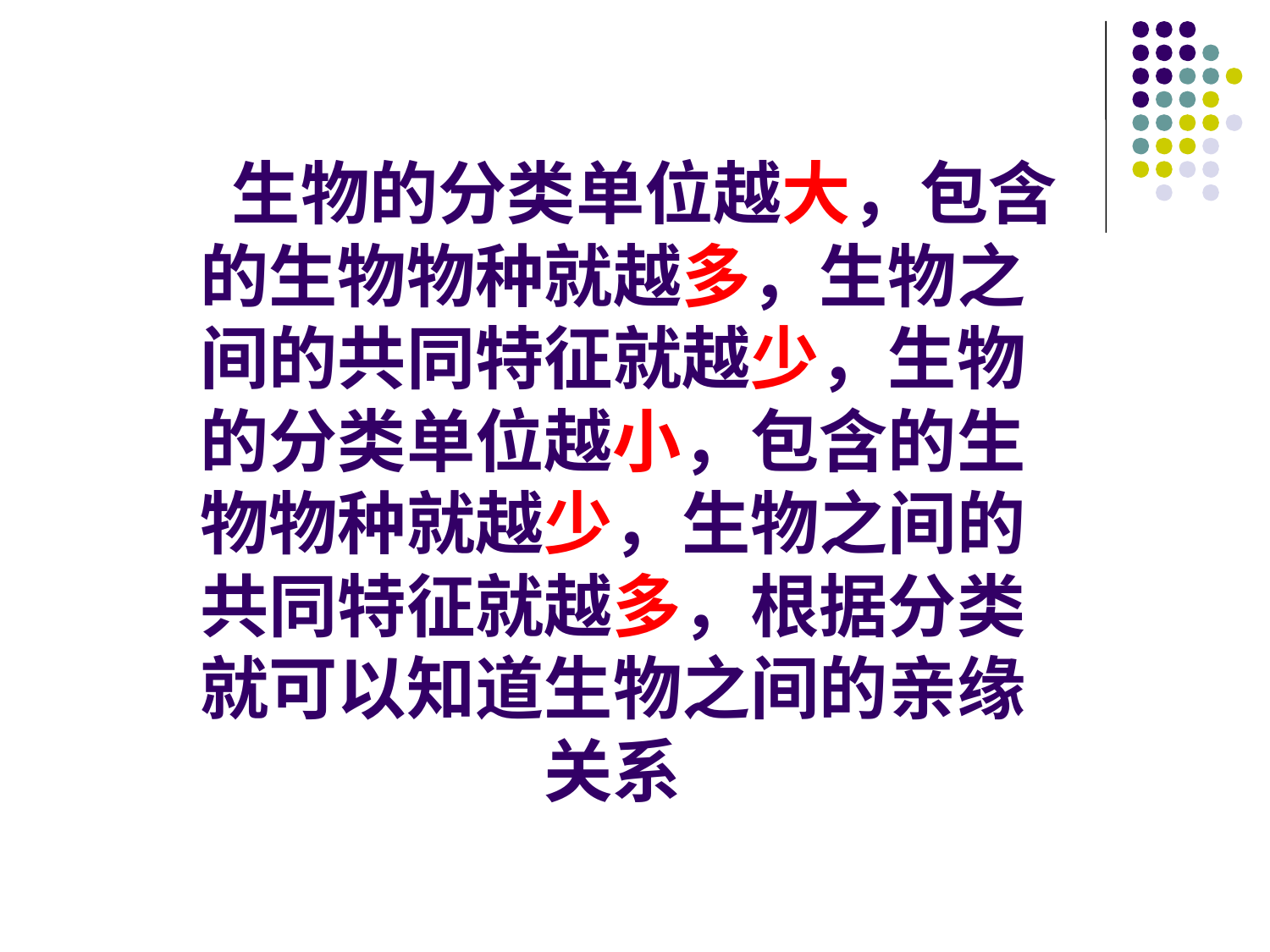

生物的分类单位越大，包含的生物物种就越多，生物之间的共同特征就越少，生物的分类单位越小，包含的生物物种就越少，生物之间的共同特征就越多，根据分类就可以知道生物之间的亲缘关系